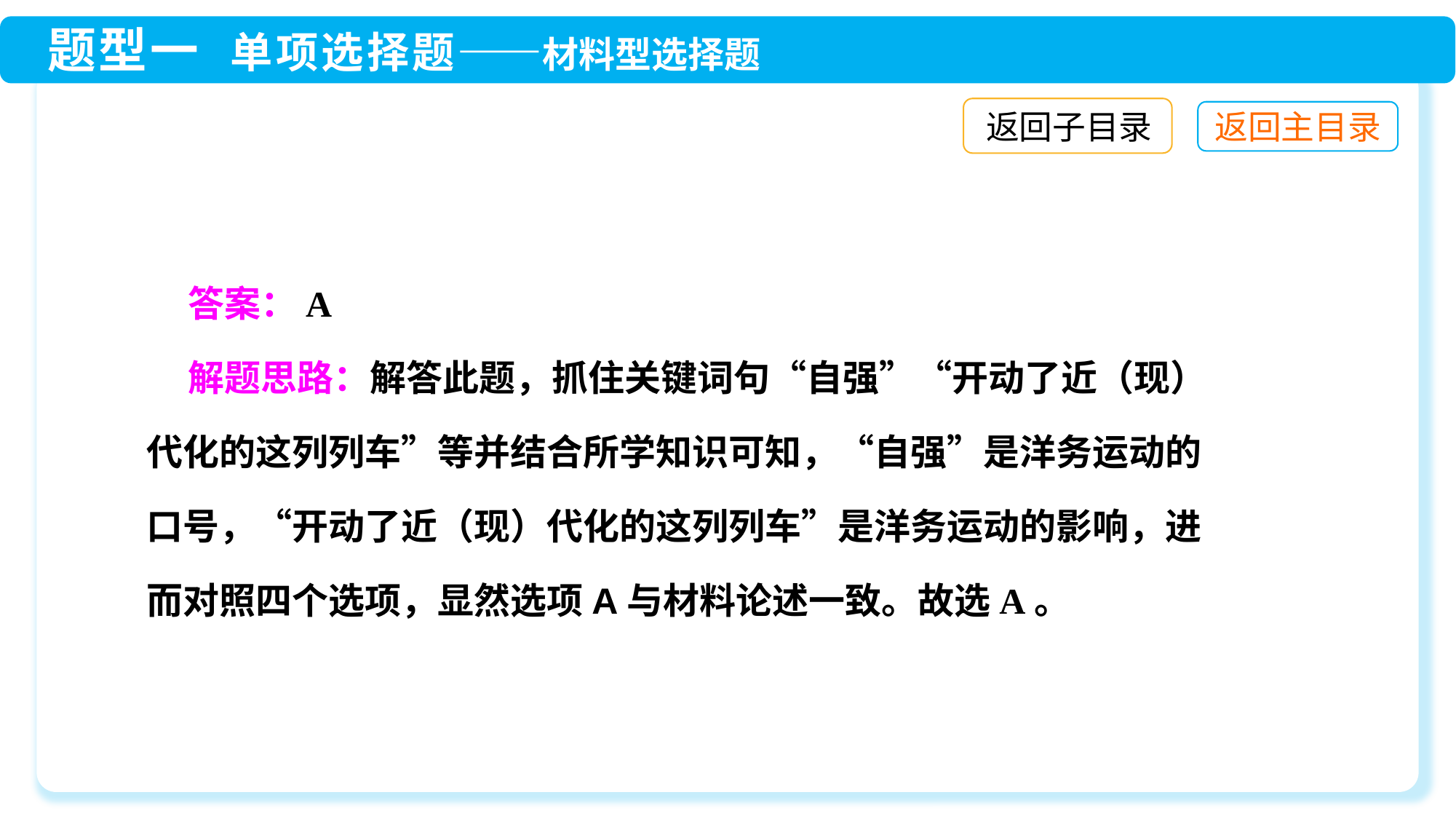

返回子目录

    答案：A
    解题思路：解答此题，抓住关键词句“自强”“开动了近（现）代化的这列列车”等并结合所学知识可知，“自强”是洋务运动的口号，“开动了近（现）代化的这列列车”是洋务运动的影响，进而对照四个选项，显然选项A与材料论述一致。故选A。